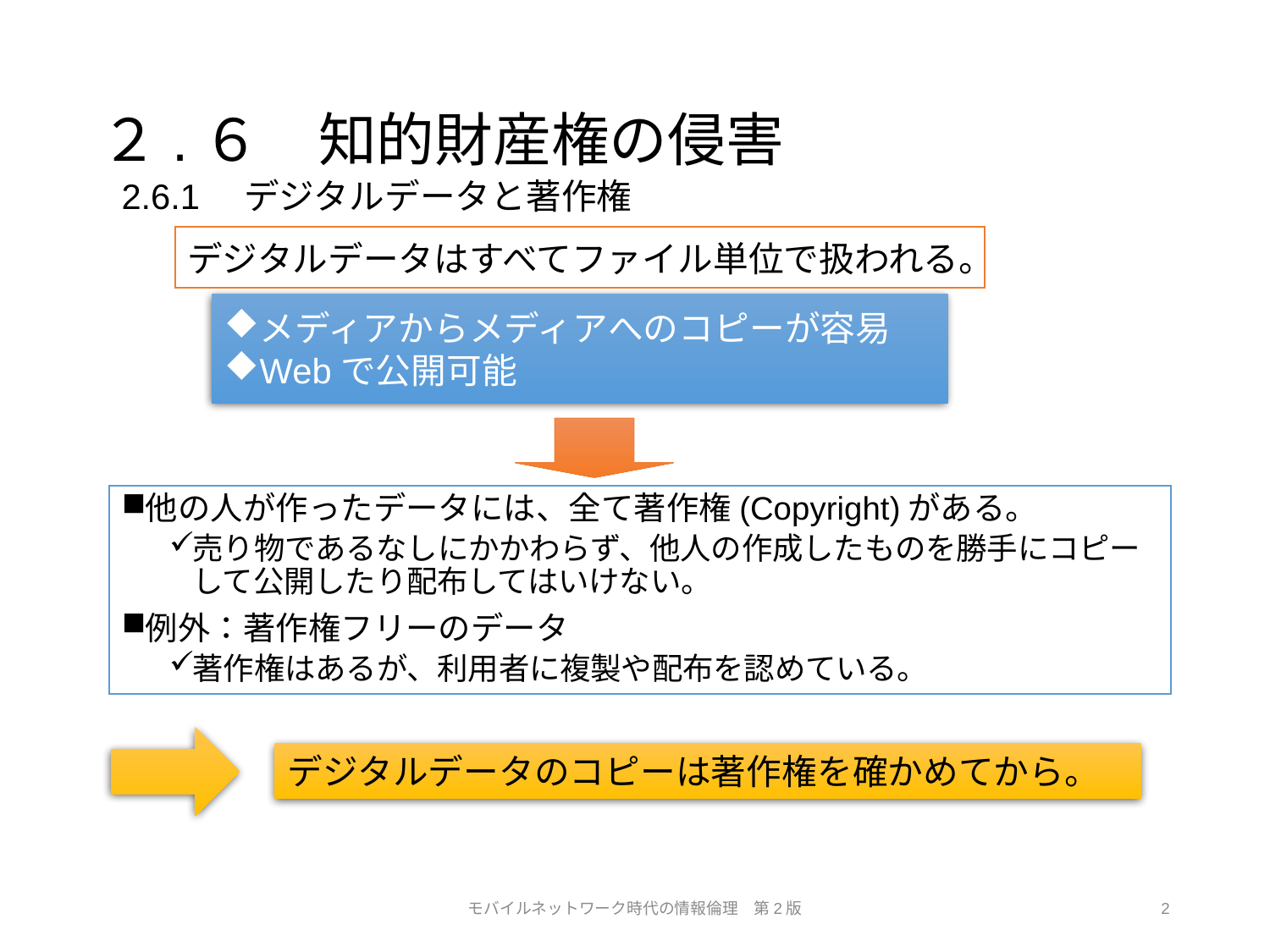

# ２.６　知的財産権の侵害
2.6.1　デジタルデータと著作権
デジタルデータはすべてファイル単位で扱われる。
メディアからメディアへのコピーが容易
Webで公開可能

他の人が作ったデータには、全て著作権(Copyright)がある。
売り物であるなしにかかわらず、他人の作成したものを勝手にコピーして公開したり配布してはいけない。
例外：著作権フリーのデータ
著作権はあるが、利用者に複製や配布を認めている。

デジタルデータのコピーは著作権を確かめてから。
モバイルネットワーク時代の情報倫理　第2版
2